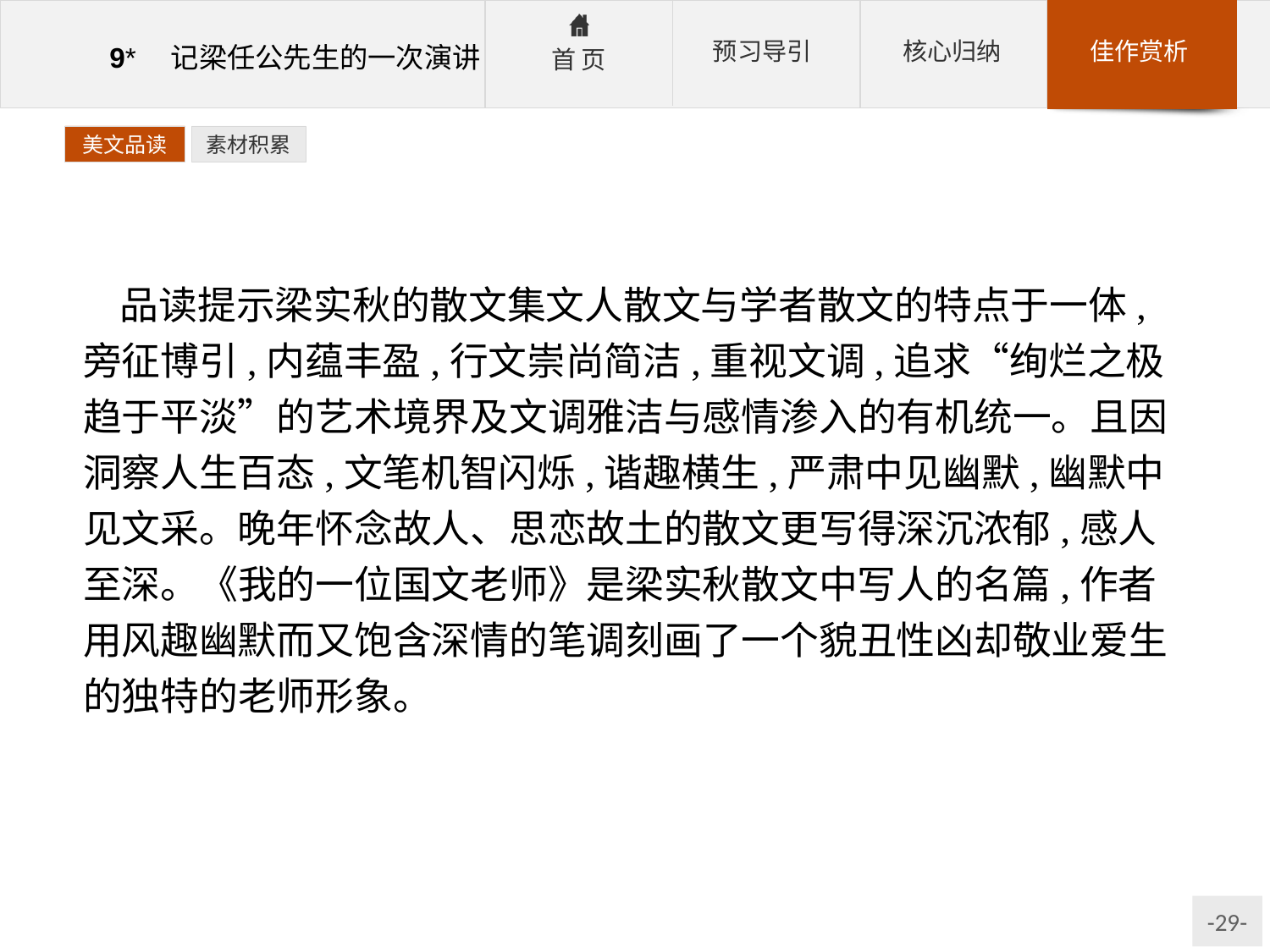

美文品读
素材积累
品读提示梁实秋的散文集文人散文与学者散文的特点于一体,旁征博引,内蕴丰盈,行文崇尚简洁,重视文调,追求“绚烂之极趋于平淡”的艺术境界及文调雅洁与感情渗入的有机统一。且因洞察人生百态,文笔机智闪烁,谐趣横生,严肃中见幽默,幽默中见文采。晚年怀念故人、思恋故土的散文更写得深沉浓郁,感人至深。《我的一位国文老师》是梁实秋散文中写人的名篇,作者用风趣幽默而又饱含深情的笔调刻画了一个貌丑性凶却敬业爱生的独特的老师形象。